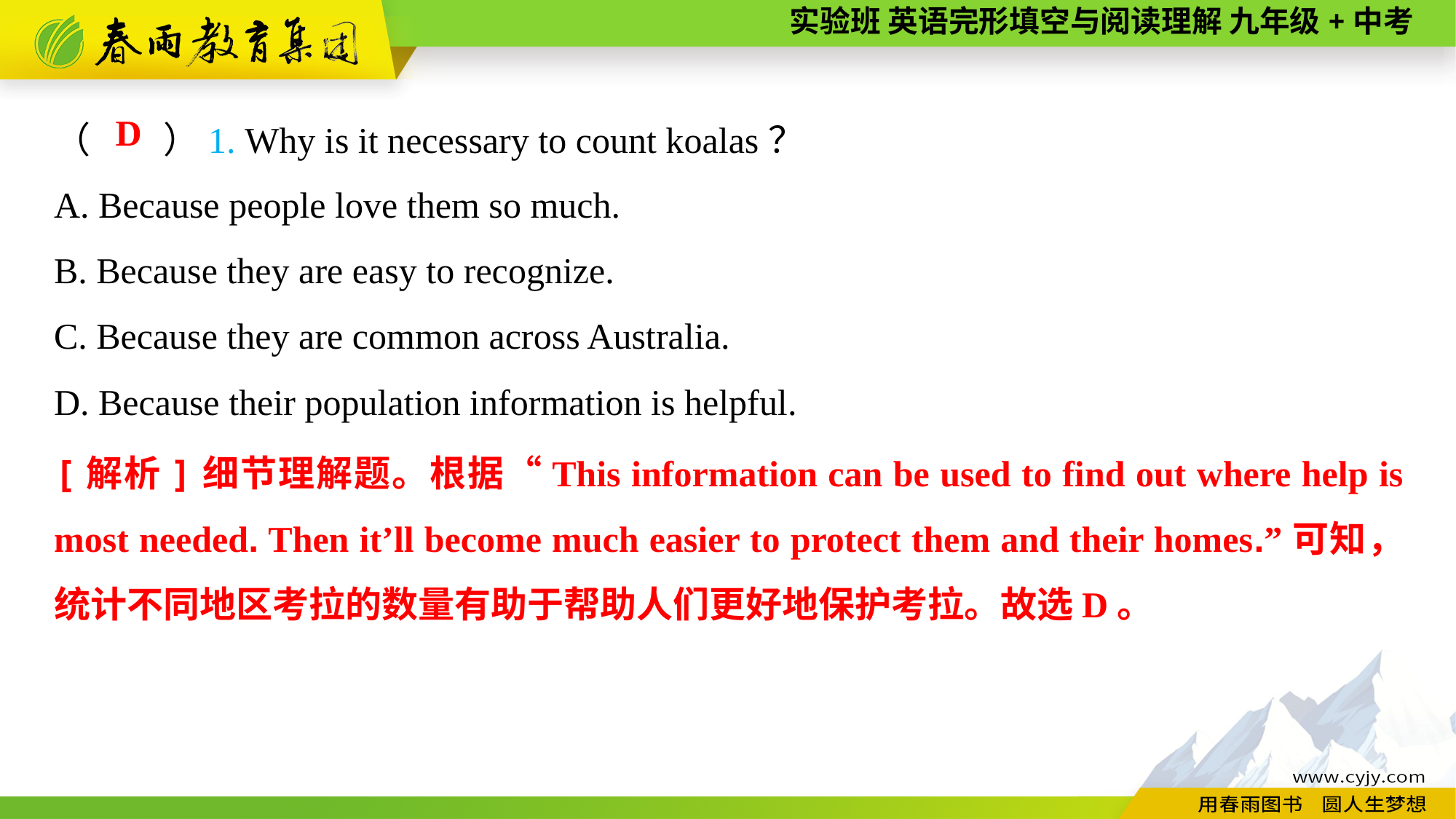

（　　）1. Why is it necessary to count koalas？
A. Because people love them so much.
B. Because they are easy to recognize.
C. Because they are common across Australia.
D. Because their population information is helpful.
D
[解析]细节理解题。根据“This information can be used to find out where help is most needed. Then it’ll become much easier to protect them and their homes.”可知，统计不同地区考拉的数量有助于帮助人们更好地保护考拉。故选D。